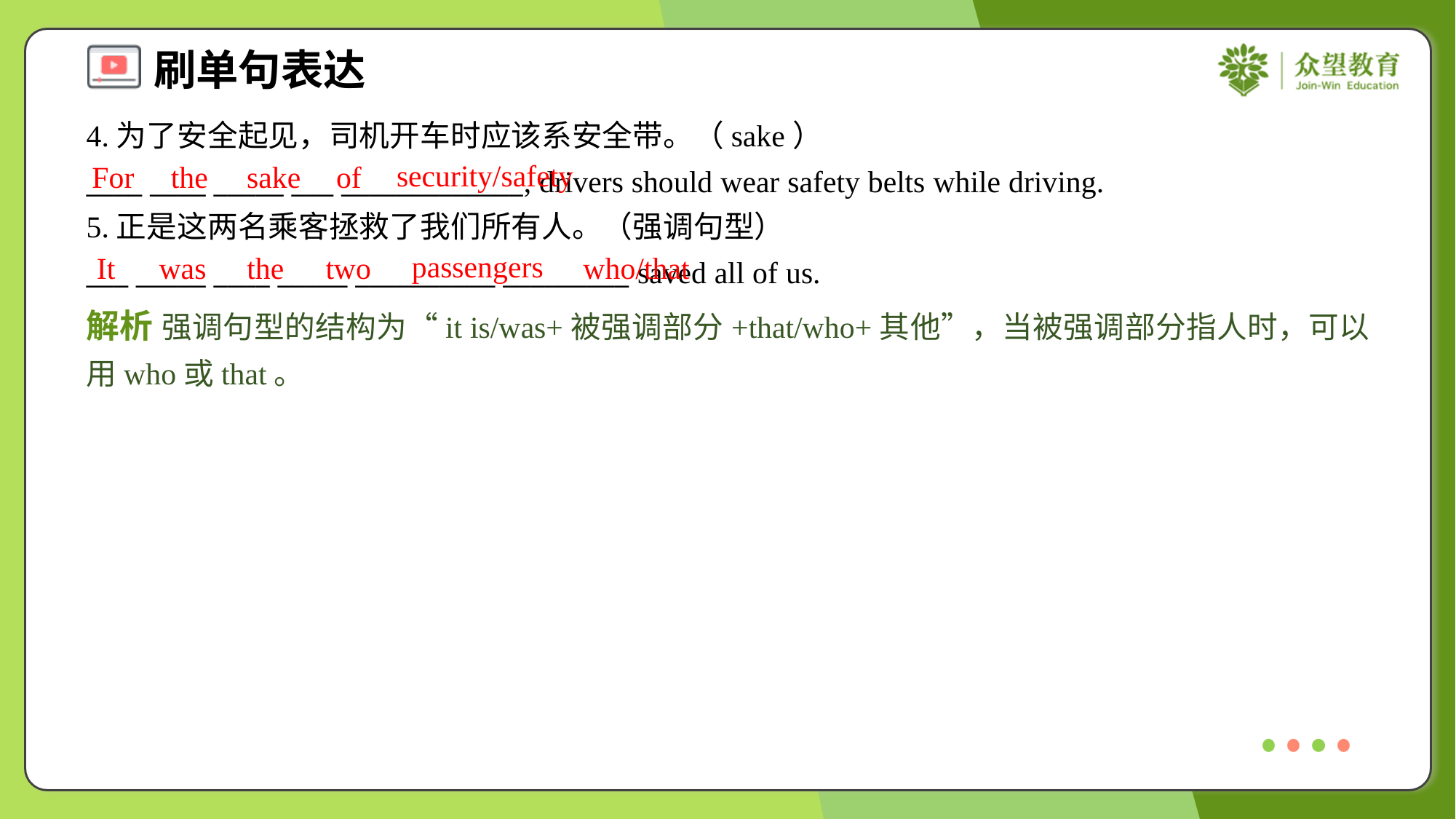

4.为了安全起见，司机开车时应该系安全带。（sake）
____ ____ _____ ___ _____________, drivers should wear safety belts while driving.
5.正是这两名乘客拯救了我们所有人。（强调句型）
___ _____ ____ _____ __________ _________ saved all of us.
security/safety
For
the
sake
of
passengers
It
was
the
two
who/that
解析 强调句型的结构为“it is/was+被强调部分+that/who+其他”，当被强调部分指人时，可以用who或that。